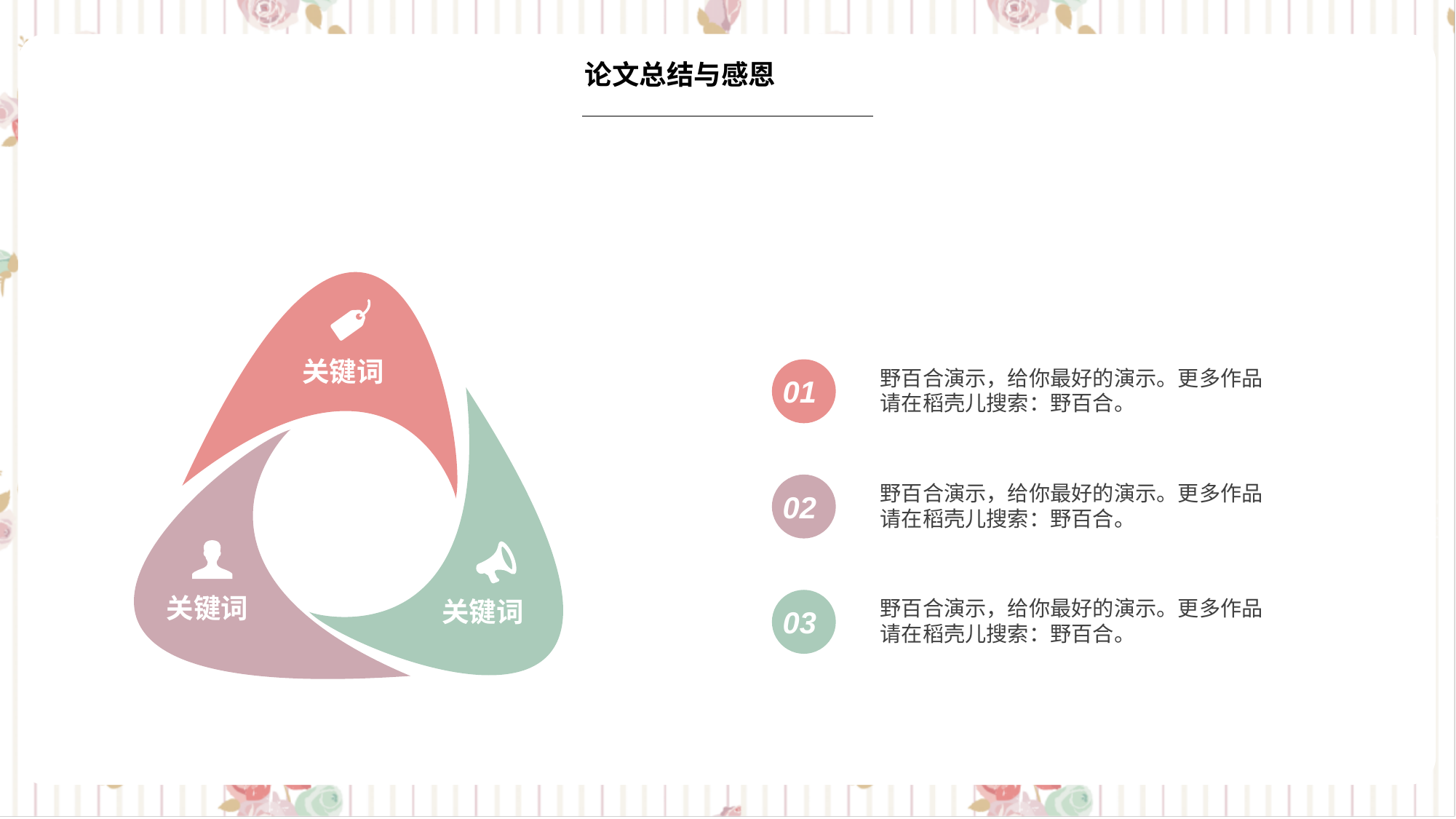

论文总结与感恩

关键词

01
野百合演示，给你最好的演示。更多作品请在稻壳儿搜索：野百合。

02
野百合演示，给你最好的演示。更多作品请在稻壳儿搜索：野百合。

关键词
关键词

03
野百合演示，给你最好的演示。更多作品请在稻壳儿搜索：野百合。